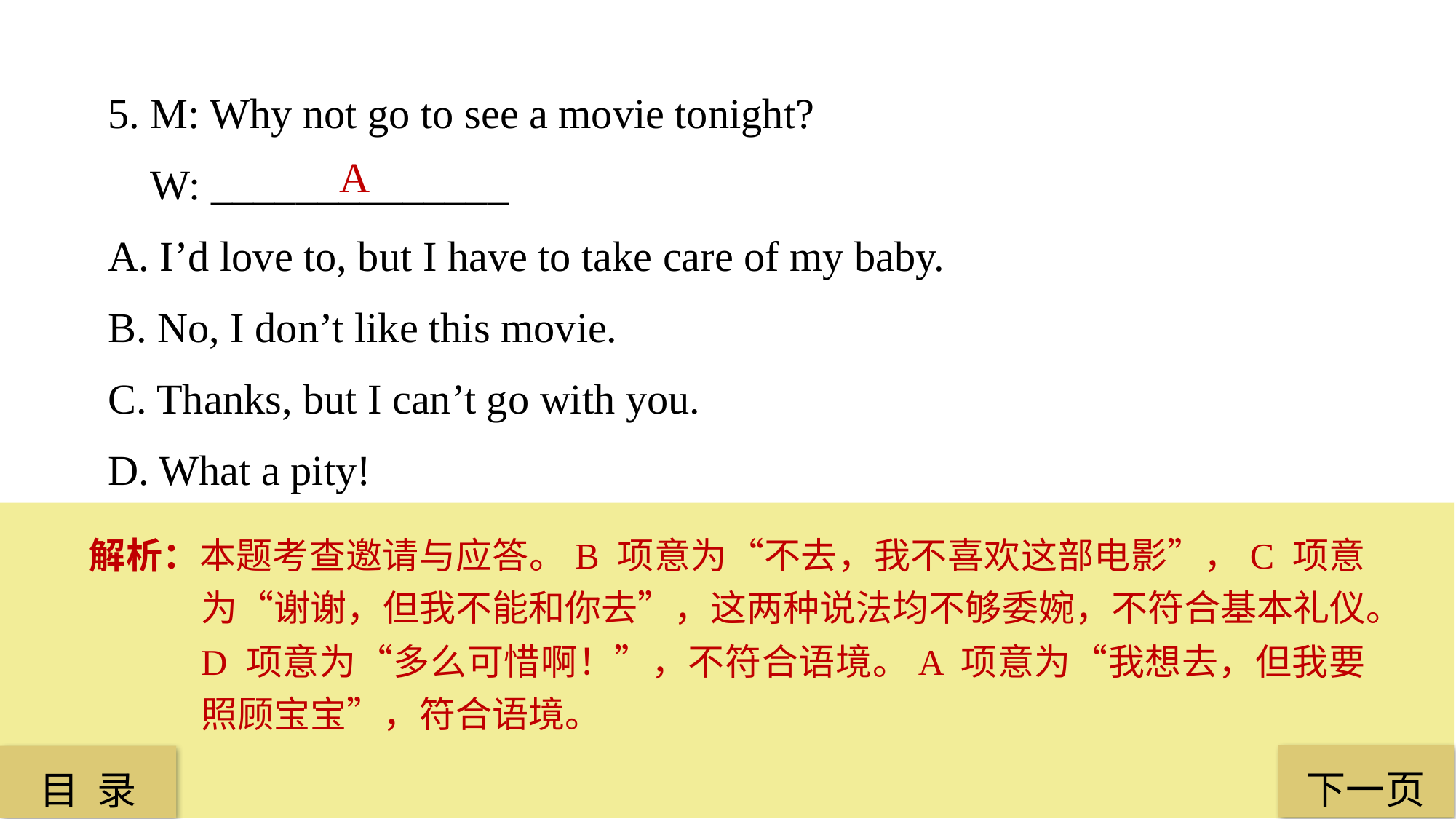

5. M: Why not go to see a movie tonight?
    W: ______________
A. I’d love to, but I have to take care of my baby.
B. No, I don’t like this movie.
C. Thanks, but I can’t go with you.
D. What a pity!
 A
解析：本题考查邀请与应答。B 项意为“不去，我不喜欢这部电影”，C 项意为“谢谢，但我不能和你去”，这两种说法均不够委婉，不符合基本礼仪。D 项意为“多么可惜啊！”，不符合语境。A 项意为“我想去，但我要照顾宝宝”，符合语境。